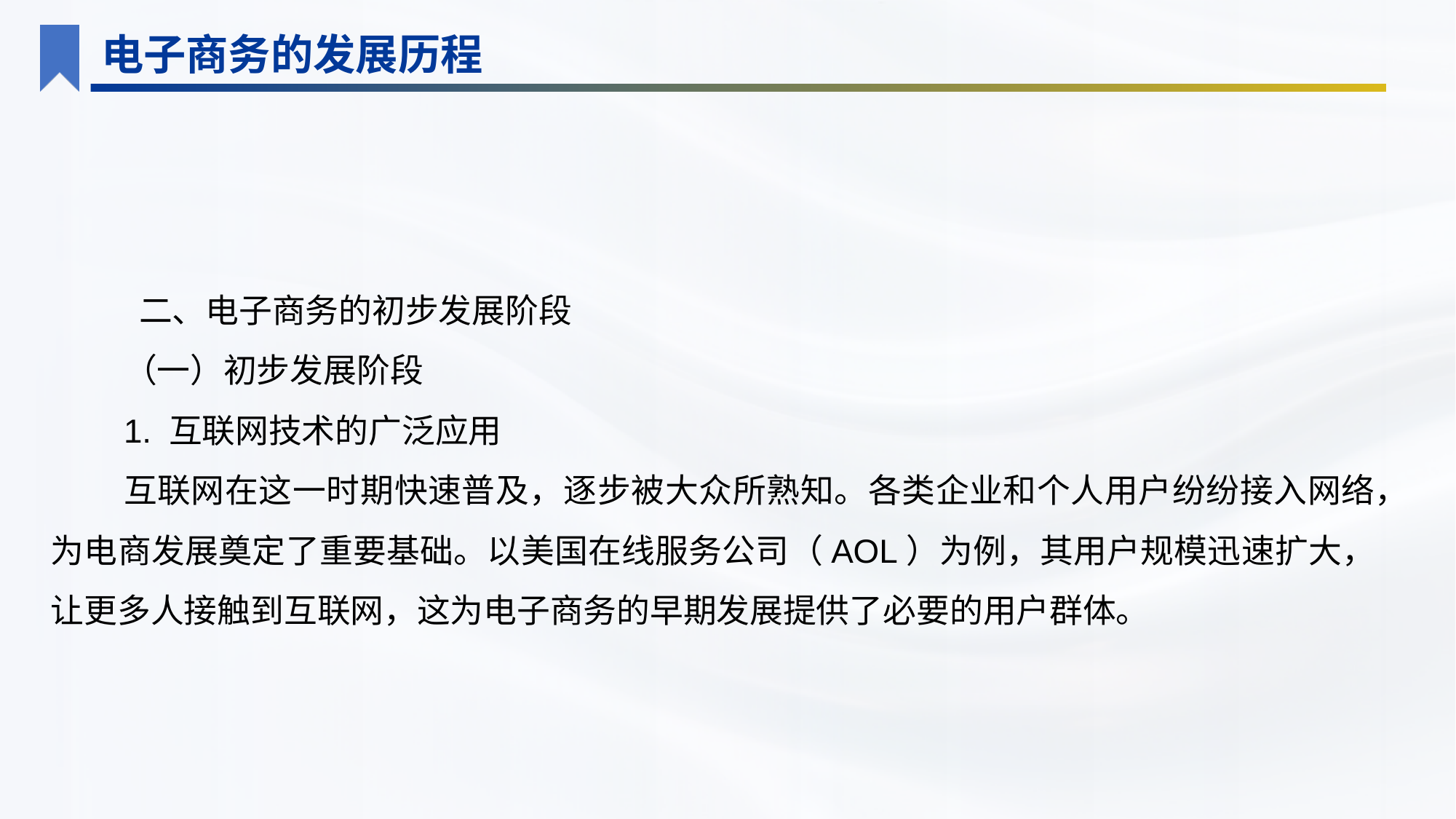

电子商务的发展历程
 二、电子商务的初步发展阶段
（一）初步发展阶段
1. 互联网技术的广泛应用
互联网在这一时期快速普及，逐步被大众所熟知。各类企业和个人用户纷纷接入网络，为电商发展奠定了重要基础。以美国在线服务公司（AOL）为例，其用户规模迅速扩大，让更多人接触到互联网，这为电子商务的早期发展提供了必要的用户群体。